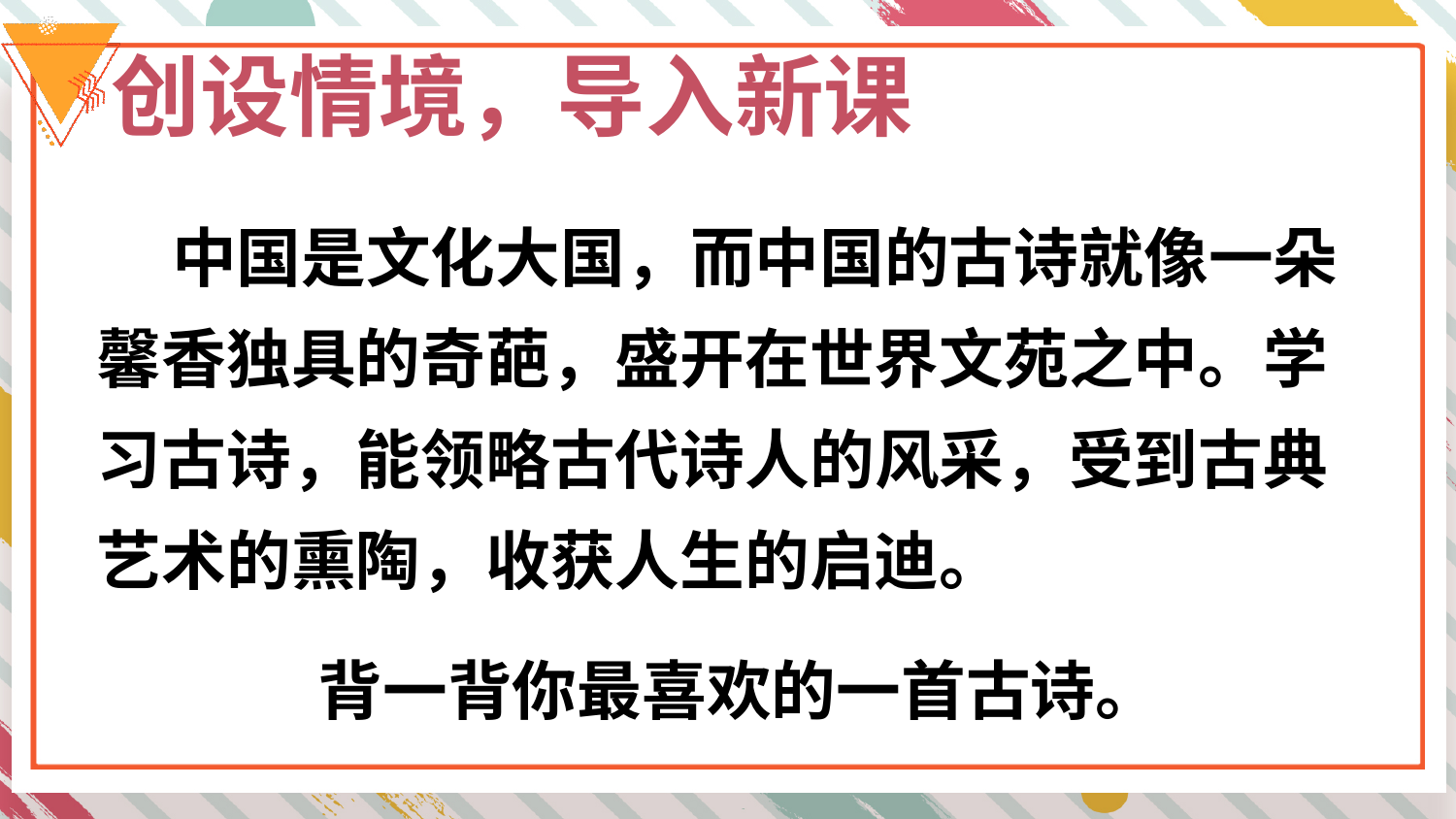

创设情境，导入新课
    中国是文化大国，而中国的古诗就像一朵馨香独具的奇葩，盛开在世界文苑之中。学习古诗，能领略古代诗人的风采，受到古典艺术的熏陶，收获人生的启迪。
背一背你最喜欢的一首古诗。